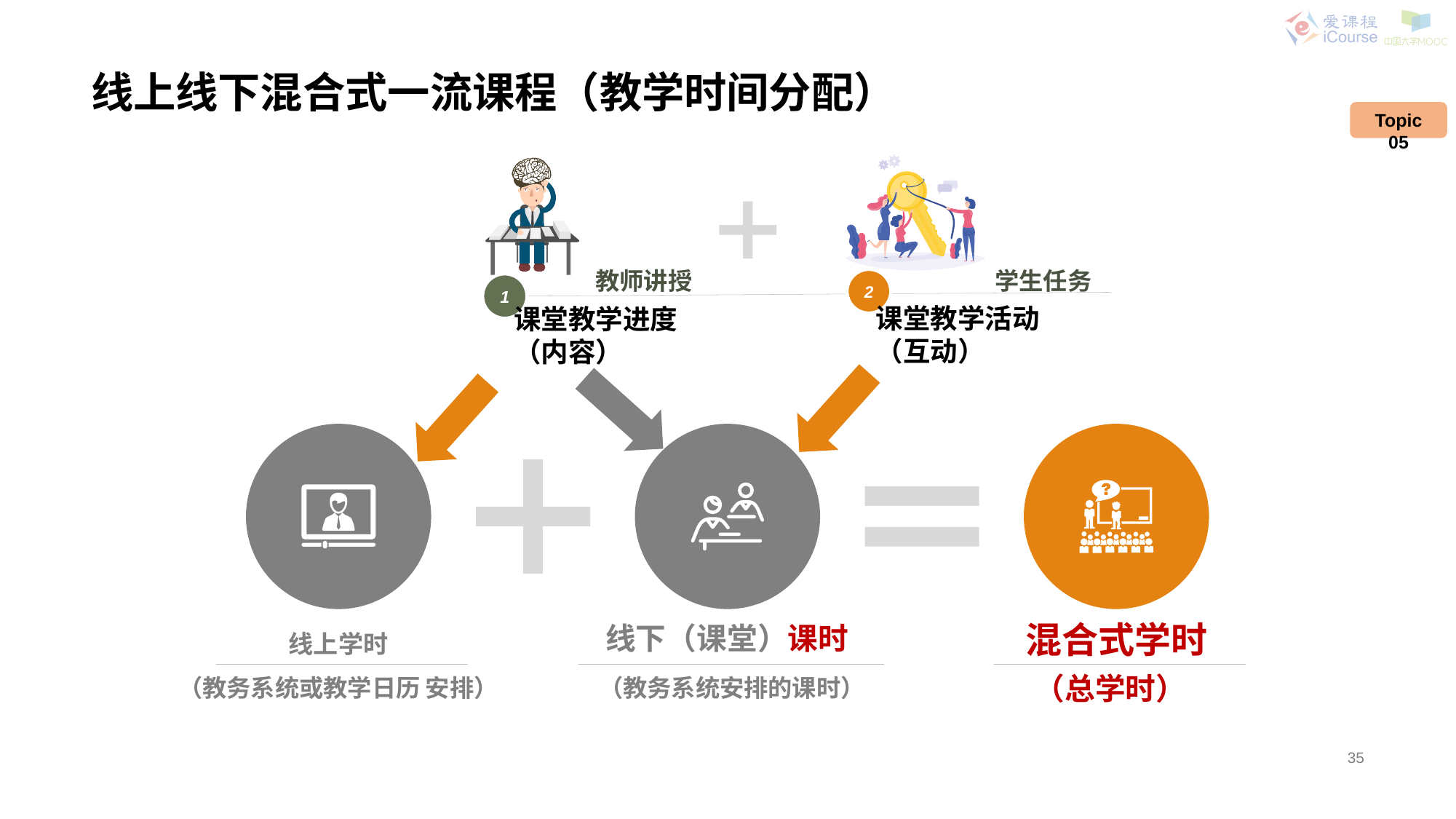

# 线上线下混合式一流课程（教学时间分配）
Topic 05

学生任务
2
课堂教学活动（互动）

教师讲授
1
课堂教学进度（内容）

混合式学时
线下（课堂）课时
线上学时
（总学时）
（教务系统或教学日历 安排）
（教务系统安排的课时）
35